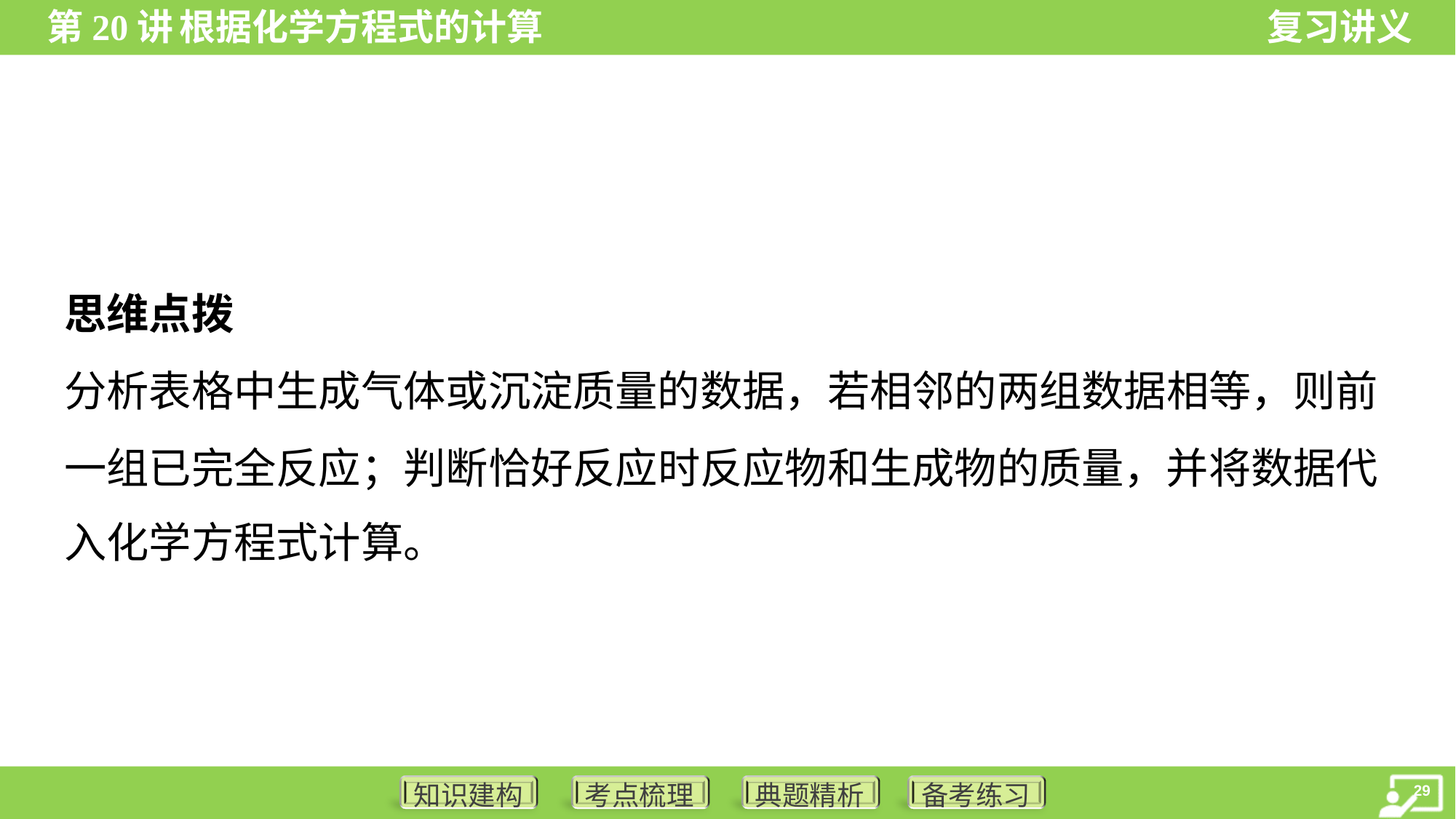

思维点拨
分析表格中生成气体或沉淀质量的数据，若相邻的两组数据相等，则前
一组已完全反应；判断恰好反应时反应物和生成物的质量，并将数据代
入化学方程式计算。